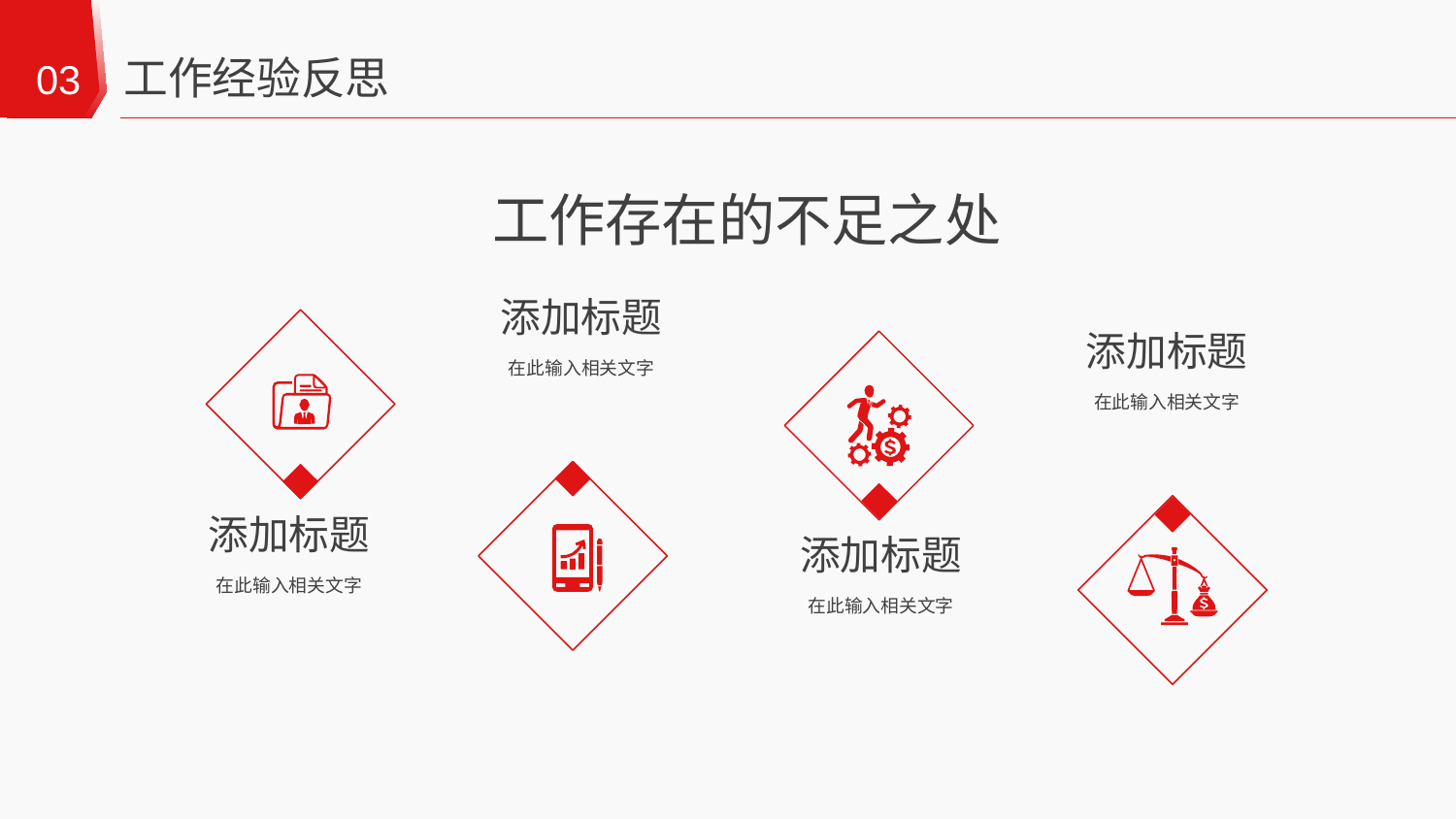

工作经验反思
03
工作存在的不足之处
添加标题

添加标题

在此输入相关文字
在此输入相关文字

添加标题
添加标题
在此输入相关文字
在此输入相关文字